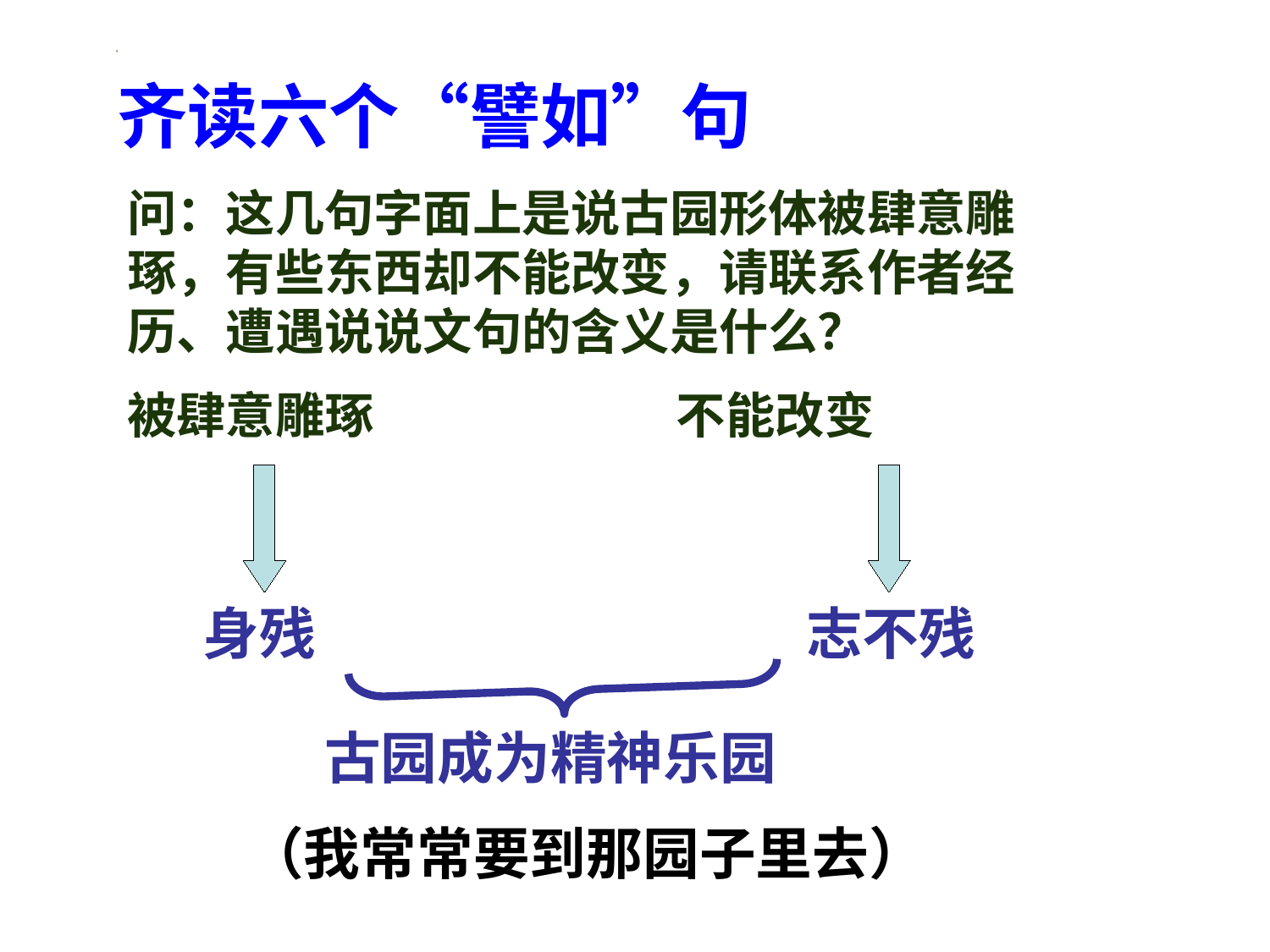

齐读六个“譬如”句
问：这几句字面上是说古园形体被肆意雕琢，有些东西却不能改变，请联系作者经历、遭遇说说文句的含义是什么？
被肆意雕琢                           不能改变

身残
志不残
       古园成为精神乐园
（我常常要到那园子里去）